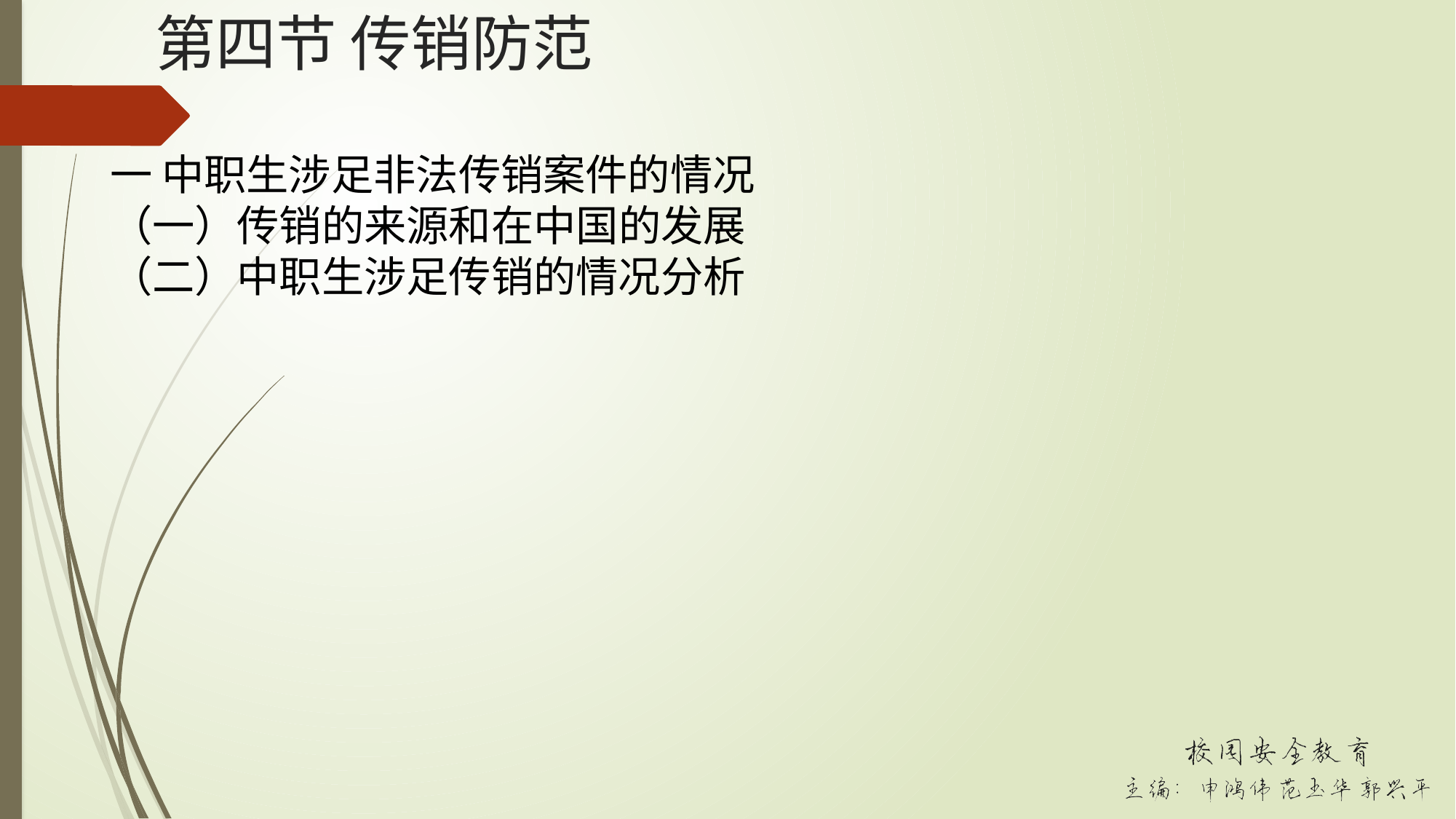

# 第四节 传销防范
一 中职生涉足非法传销案件的情况
（一）传销的来源和在中国的发展
（二）中职生涉足传销的情况分析